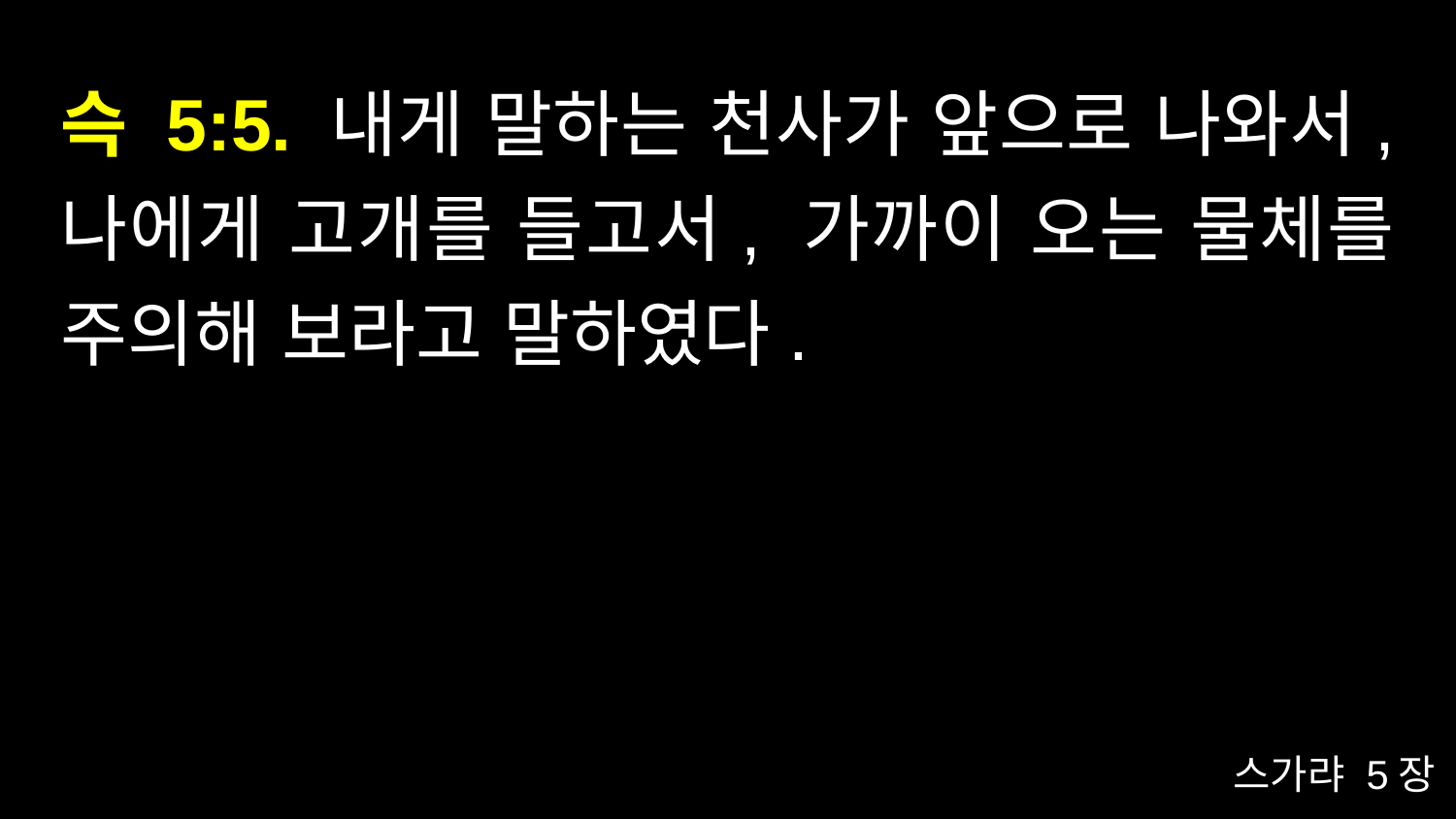

# 슥 5:5. 내게 말하는 천사가 앞으로 나와서, 나에게 고개를 들고서, 가까이 오는 물체를 주의해 보라고 말하였다.
스가랴 5장